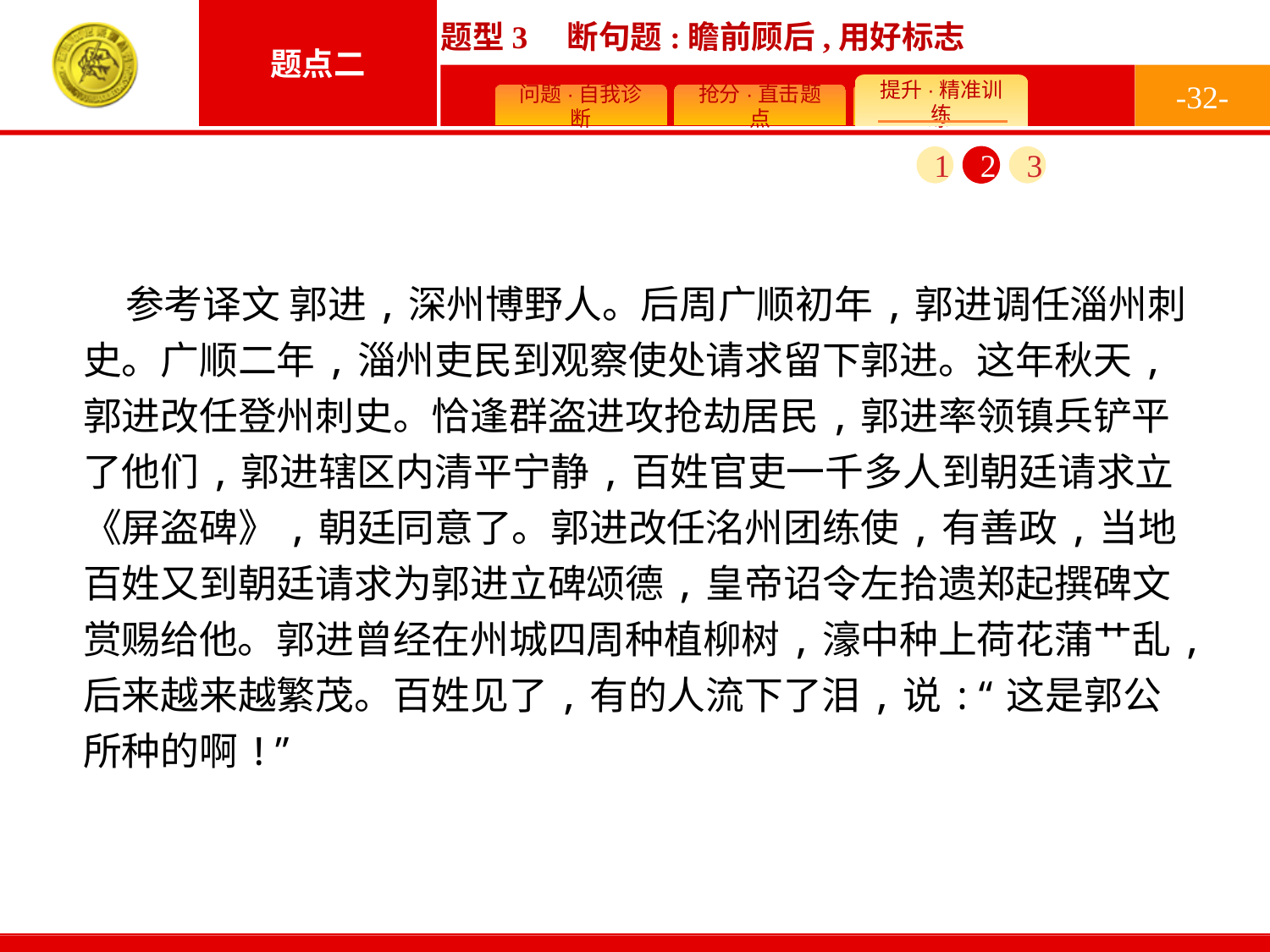

-32-
1
2
3
参考译文 郭进,深州博野人。后周广顺初年,郭进调任淄州刺史。广顺二年,淄州吏民到观察使处请求留下郭进。这年秋天,郭进改任登州刺史。恰逢群盗进攻抢劫居民,郭进率领镇兵铲平了他们,郭进辖区内清平宁静,百姓官吏一千多人到朝廷请求立《屏盗碑》,朝廷同意了。郭进改任洺州团练使,有善政,当地百姓又到朝廷请求为郭进立碑颂德,皇帝诏令左拾遗郑起撰碑文赏赐给他。郭进曾经在州城四周种植柳树,濠中种上荷花蒲艹乱,后来越来越繁茂。百姓见了,有的人流下了泪,说:“这是郭公所种的啊!”